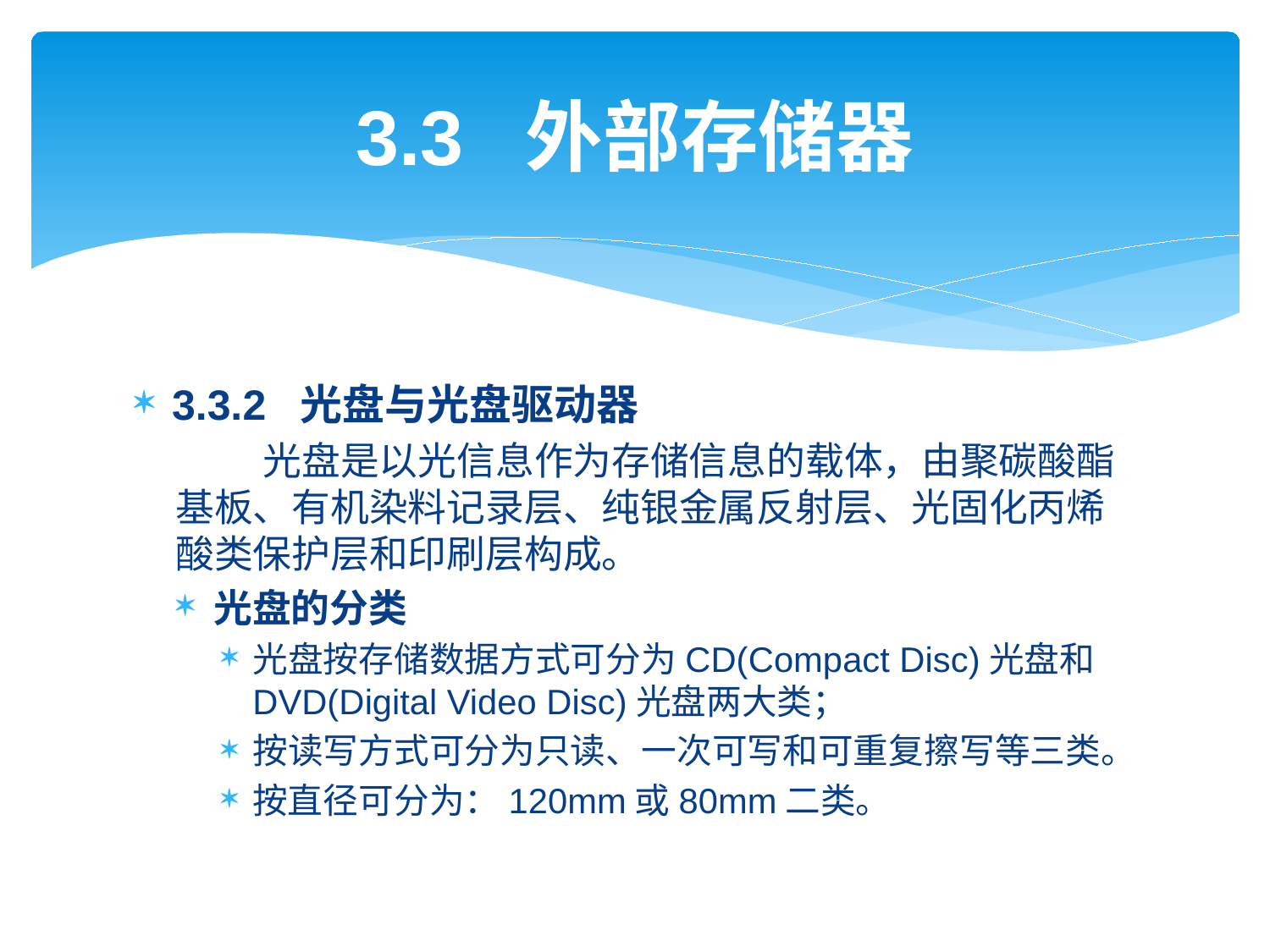

# 3.3  外部存储器
3.3.2  光盘与光盘驱动器
         光盘是以光信息作为存储信息的载体，由聚碳酸酯基板、有机染料记录层、纯银金属反射层、光固化丙烯酸类保护层和印刷层构成。
光盘的分类
光盘按存储数据方式可分为CD(Compact Disc)光盘和DVD(Digital Video Disc)光盘两大类；
按读写方式可分为只读、一次可写和可重复擦写等三类。
按直径可分为：120mm或80mm二类。